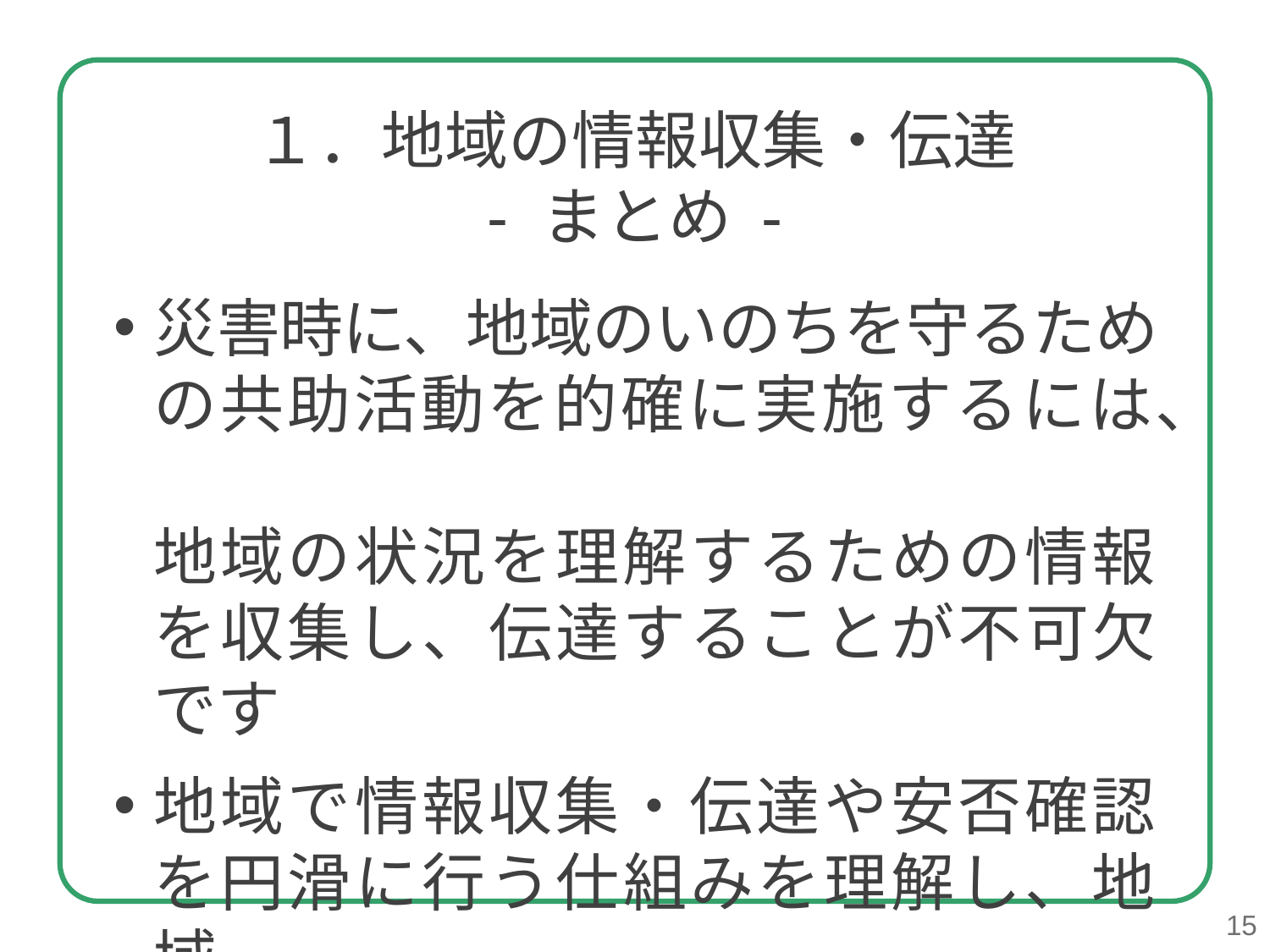

１．地域の情報収集・伝達
- まとめ -
災害時に、地域のいのちを守るための共助活動を的確に実施するには、
地域の状況を理解するための情報を収集し、伝達することが不可欠です
地域で情報収集・伝達や安否確認を円滑に行う仕組みを理解し、地域
ぐるみで取り組みましょう
15